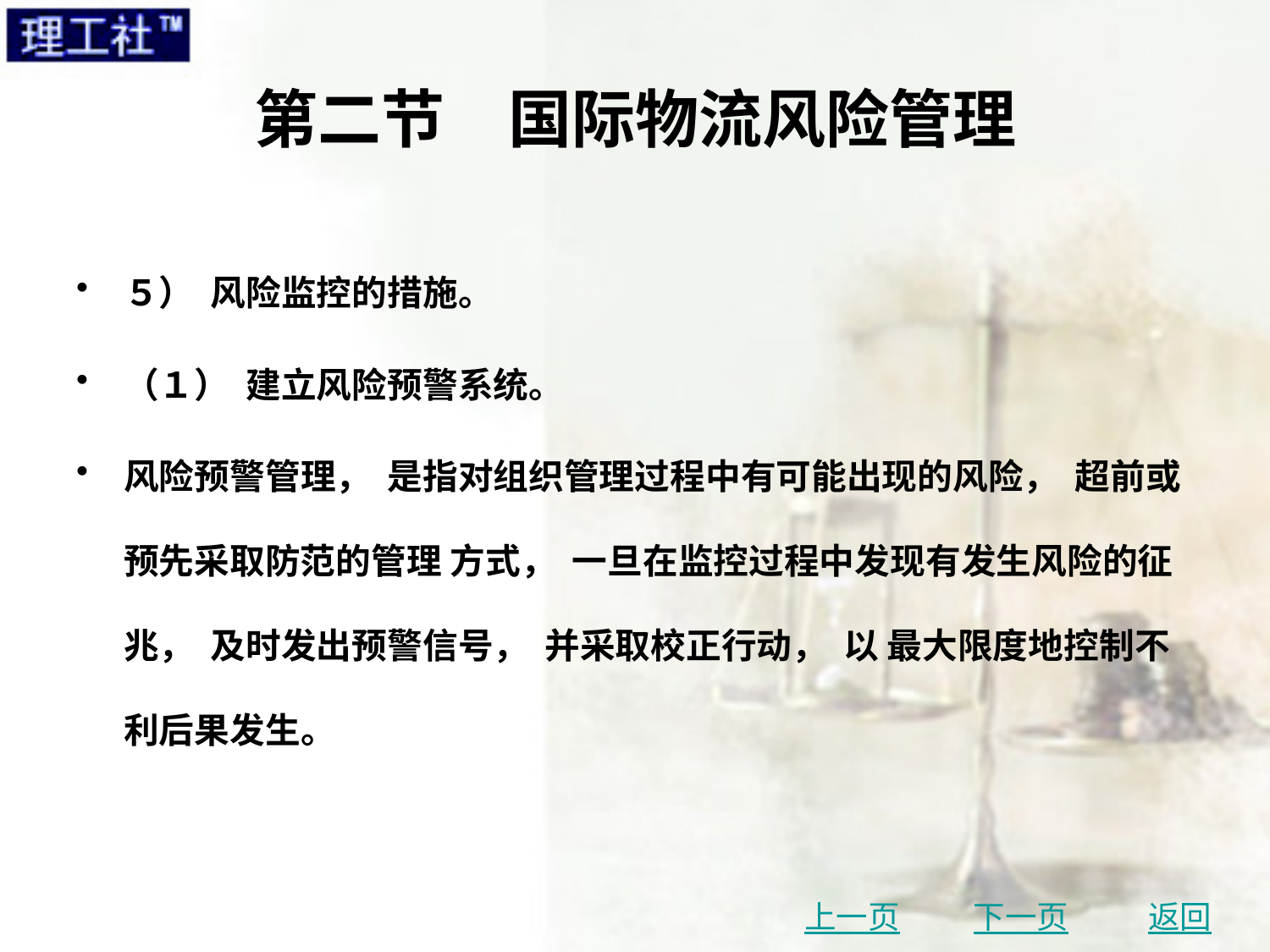

# 第二节　国际物流风险管理
５）  风险监控的措施。
（１）  建立风险预警系统。
风险预警管理，  是指对组织管理过程中有可能出现的风险，  超前或预先采取防范的管理 方式，  一旦在监控过程中发现有发生风险的征兆，  及时发出预警信号，  并采取校正行动，  以 最大限度地控制不利后果发生。

上一页
下一页
返回